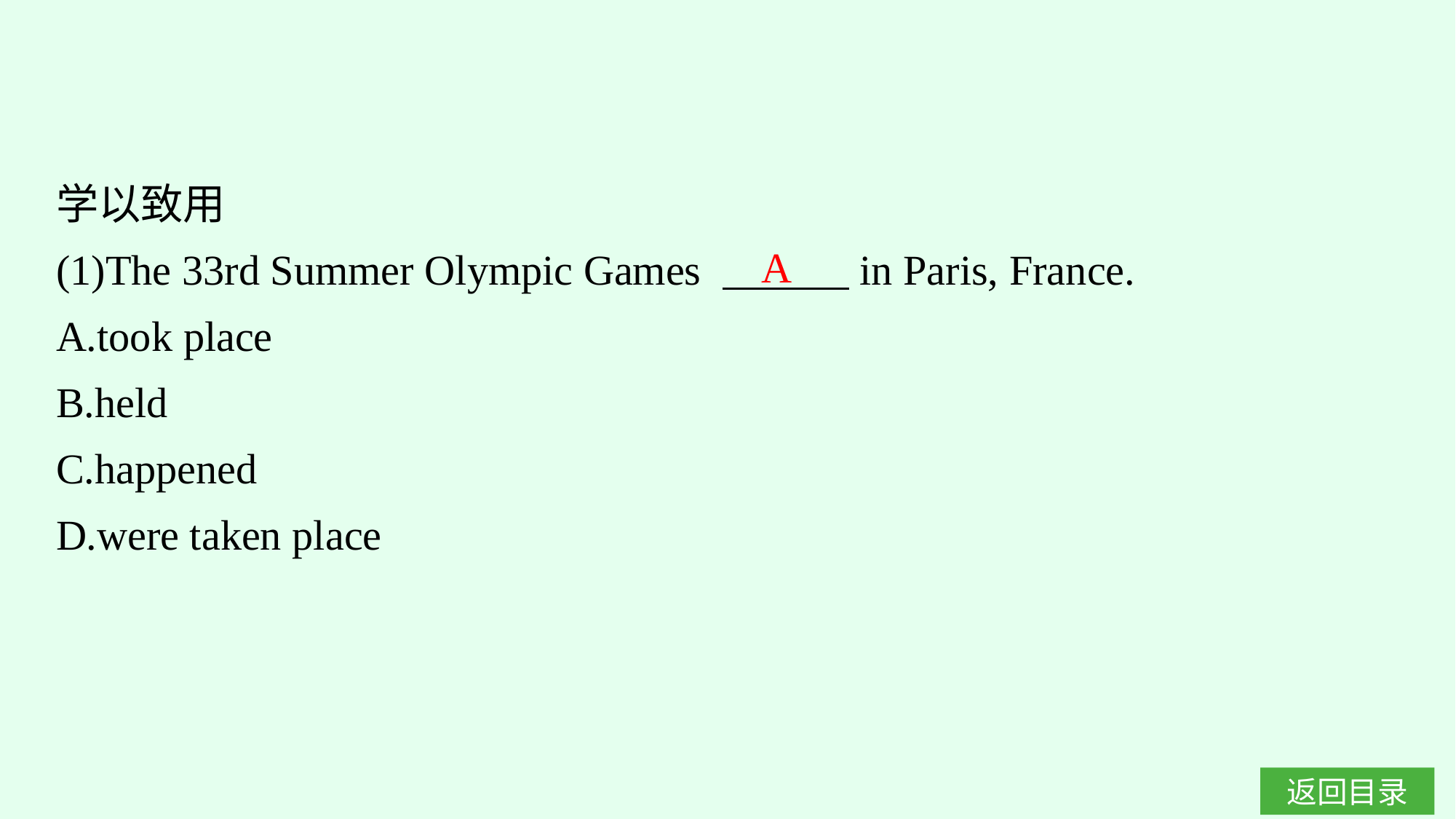

学以致用
(1)The 33rd Summer Olympic Games 　　　in Paris, France.
A.took place
B.held
C.happened
D.were taken place
A